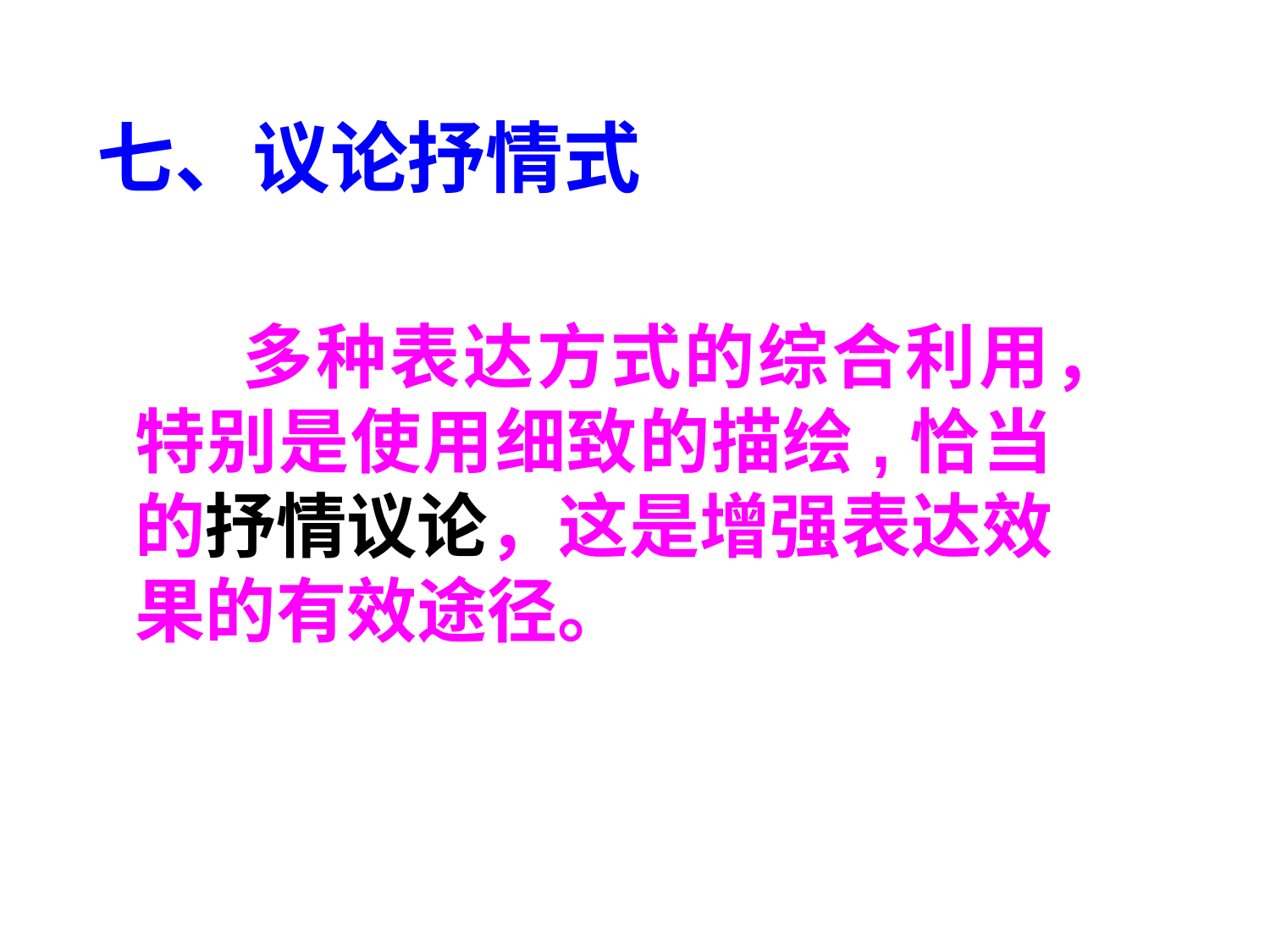

# 七、议论抒情式
       多种表达方式的综合利用，特别是使用细致的描绘,恰当的抒情议论，这是增强表达效果的有效途径。